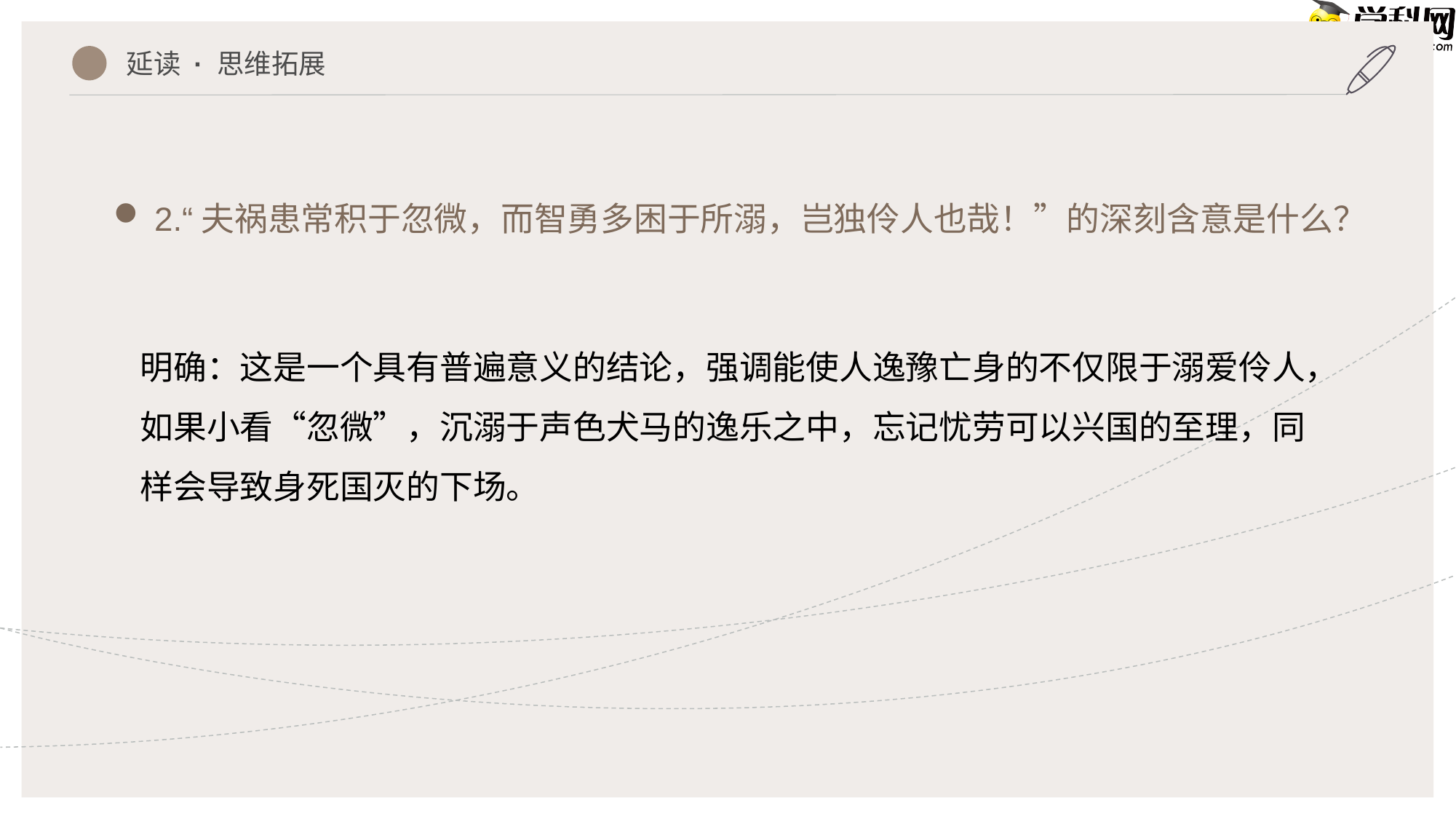

延读 · 思维拓展

2.“夫祸患常积于忽微，而智勇多困于所溺，岂独伶人也哉！”的深刻含意是什么？

明确：这是一个具有普遍意义的结论，强调能使人逸豫亡身的不仅限于溺爱伶人，如果小看“忽微”，沉溺于声色犬马的逸乐之中，忘记忧劳可以兴国的至理，同样会导致身死国灭的下场。